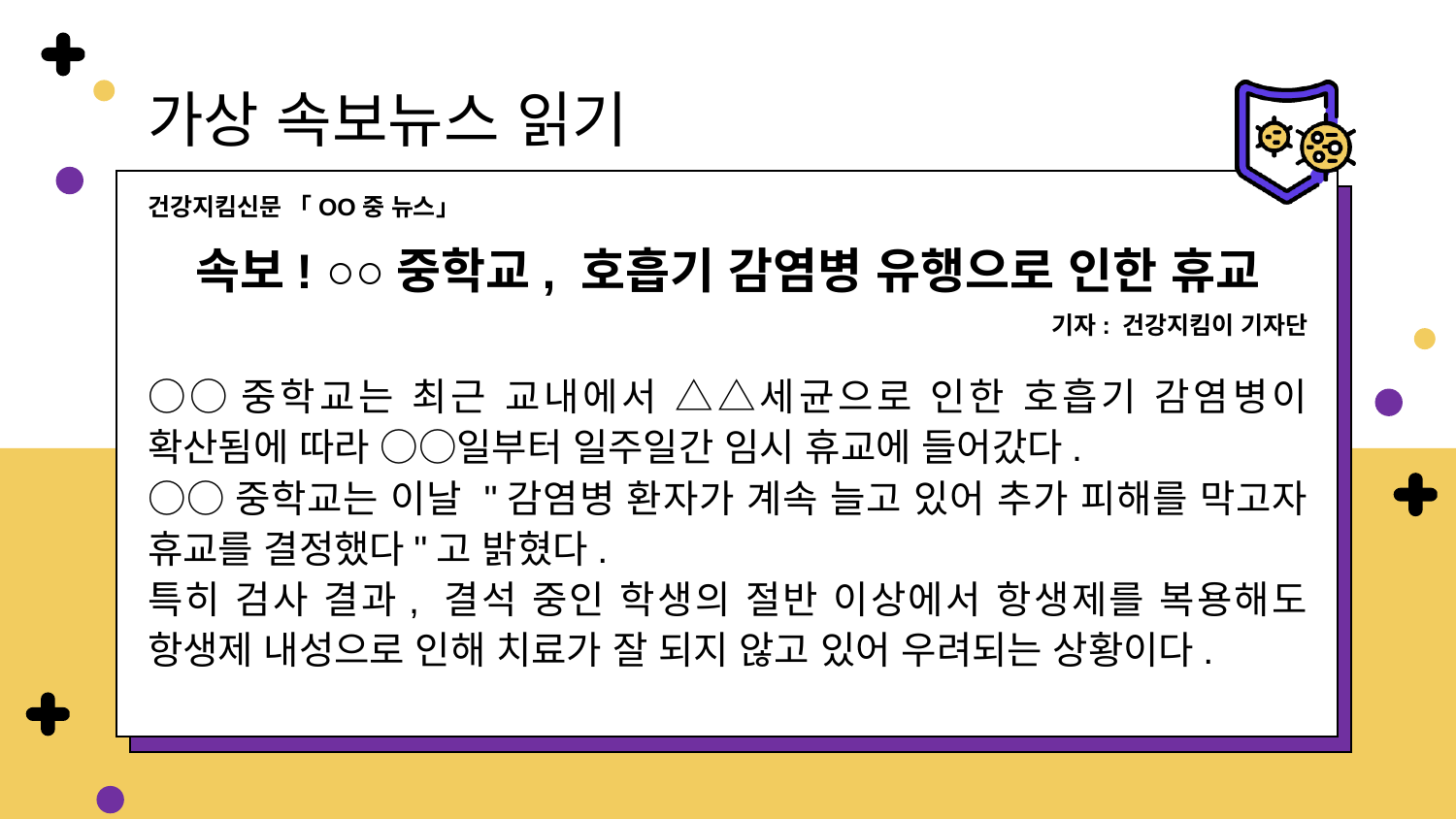

가상 속보뉴스 읽기
건강지킴신문 「OO중 뉴스」

속보! ○○중학교, 호흡기 감염병 유행으로 인한 휴교
기자: 건강지킴이 기자단

○○중학교는 최근 교내에서 △△세균으로 인한 호흡기 감염병이 확산됨에 따라 ○○일부터 일주일간 임시 휴교에 들어갔다.
○○중학교는 이날 "감염병 환자가 계속 늘고 있어 추가 피해를 막고자 휴교를 결정했다"고 밝혔다.
특히 검사 결과, 결석 중인 학생의 절반 이상에서 항생제를 복용해도 항생제 내성으로 인해 치료가 잘 되지 않고 있어 우려되는 상황이다.
항생제